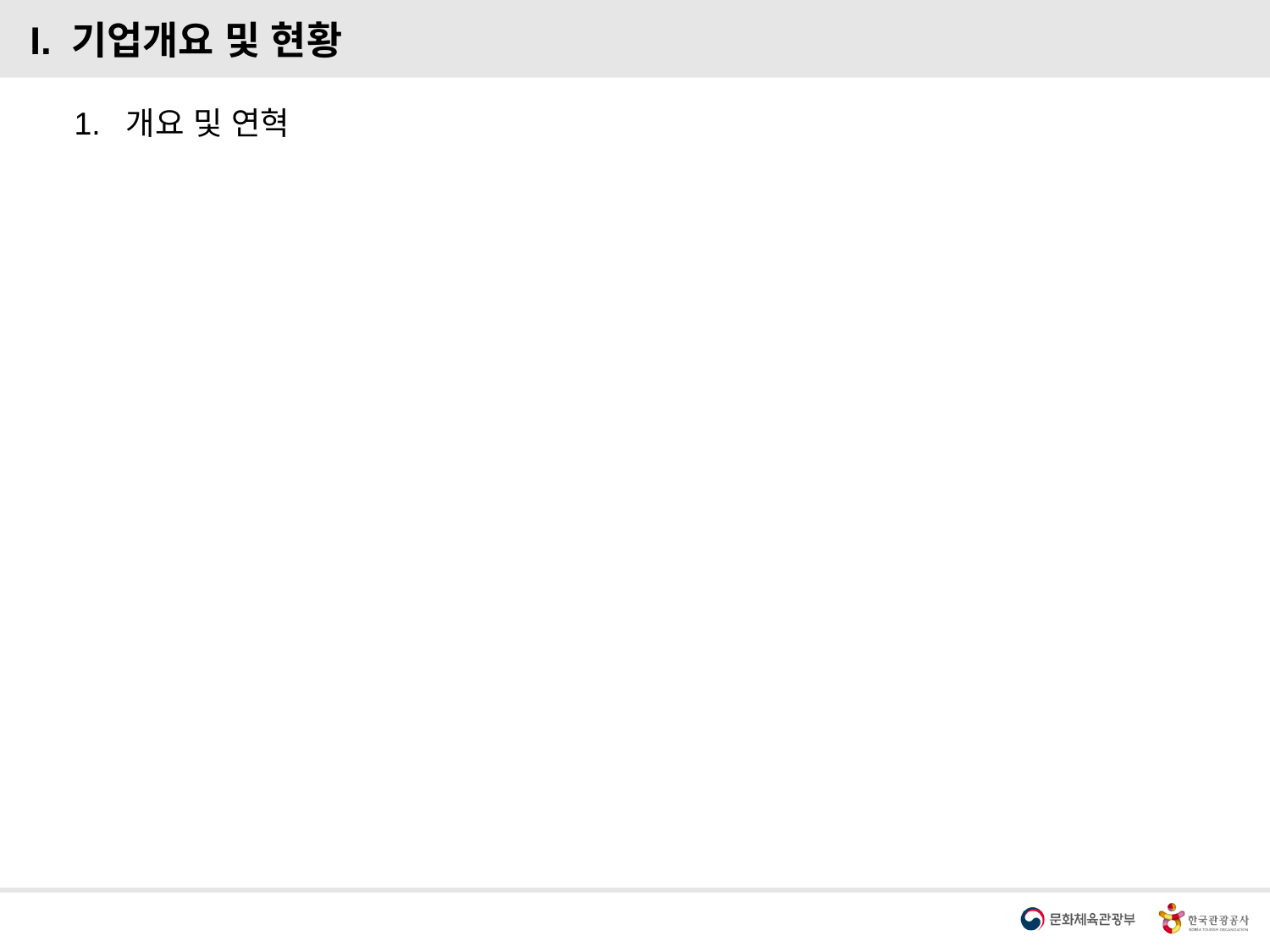

I. 기업개요 및 현황
 1.  개요 및 연혁